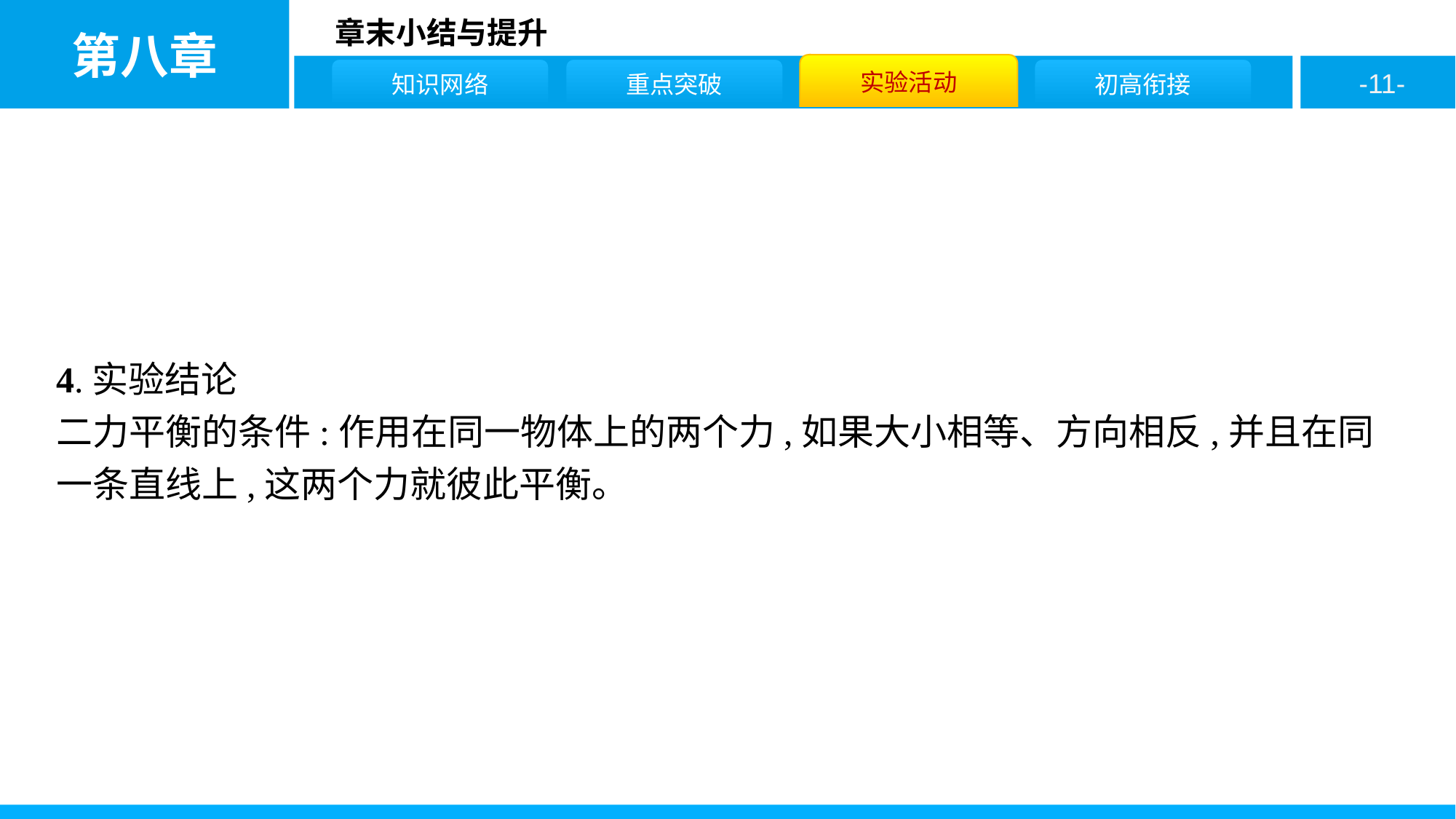

4.实验结论
二力平衡的条件:作用在同一物体上的两个力,如果大小相等、方向相反,并且在同一条直线上,这两个力就彼此平衡。